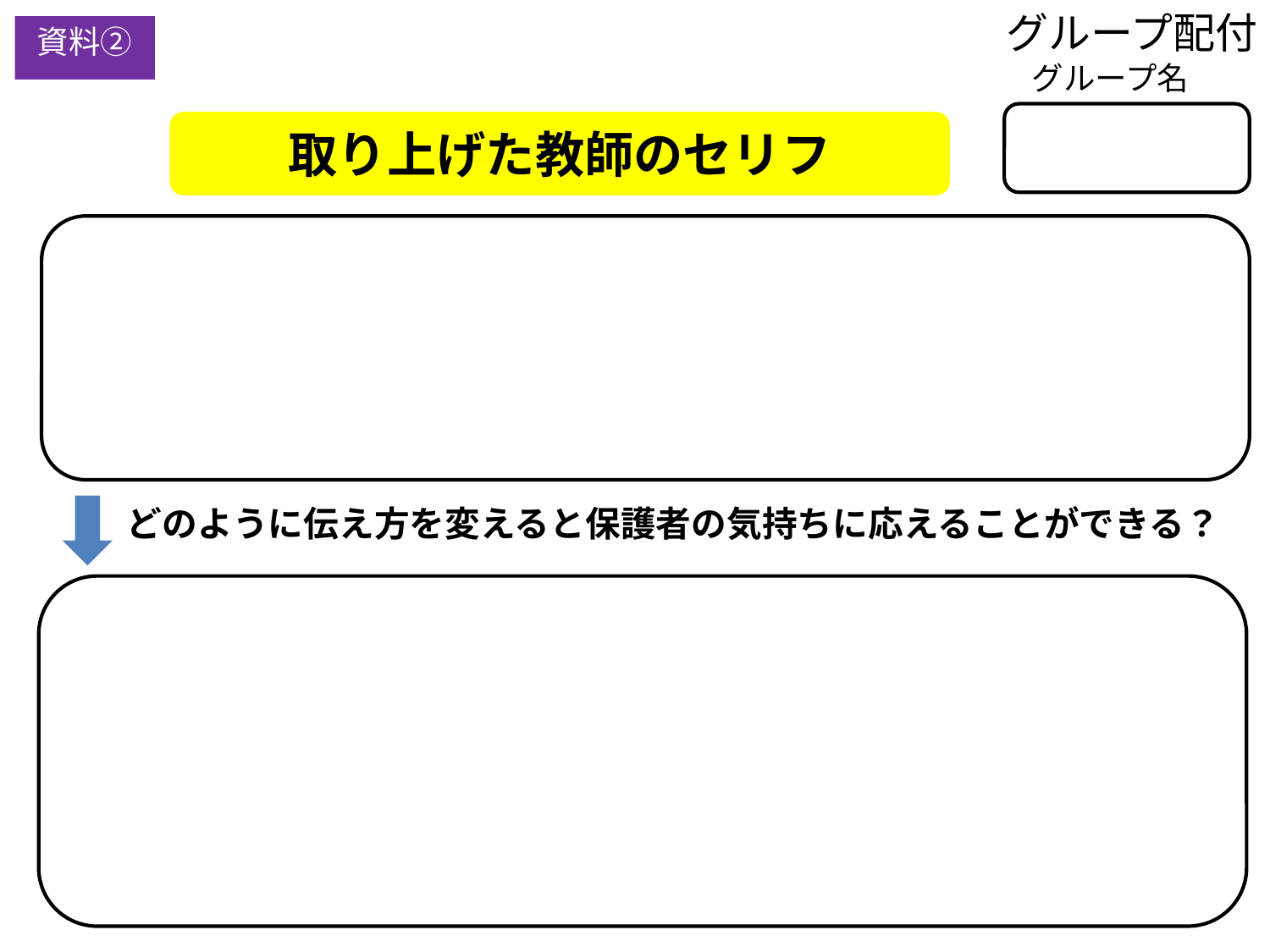

グループ配付
資料②
グループ名

取り上げた教師のセリフ

どのように伝え方を変えると保護者の気持ちに応えることができる？